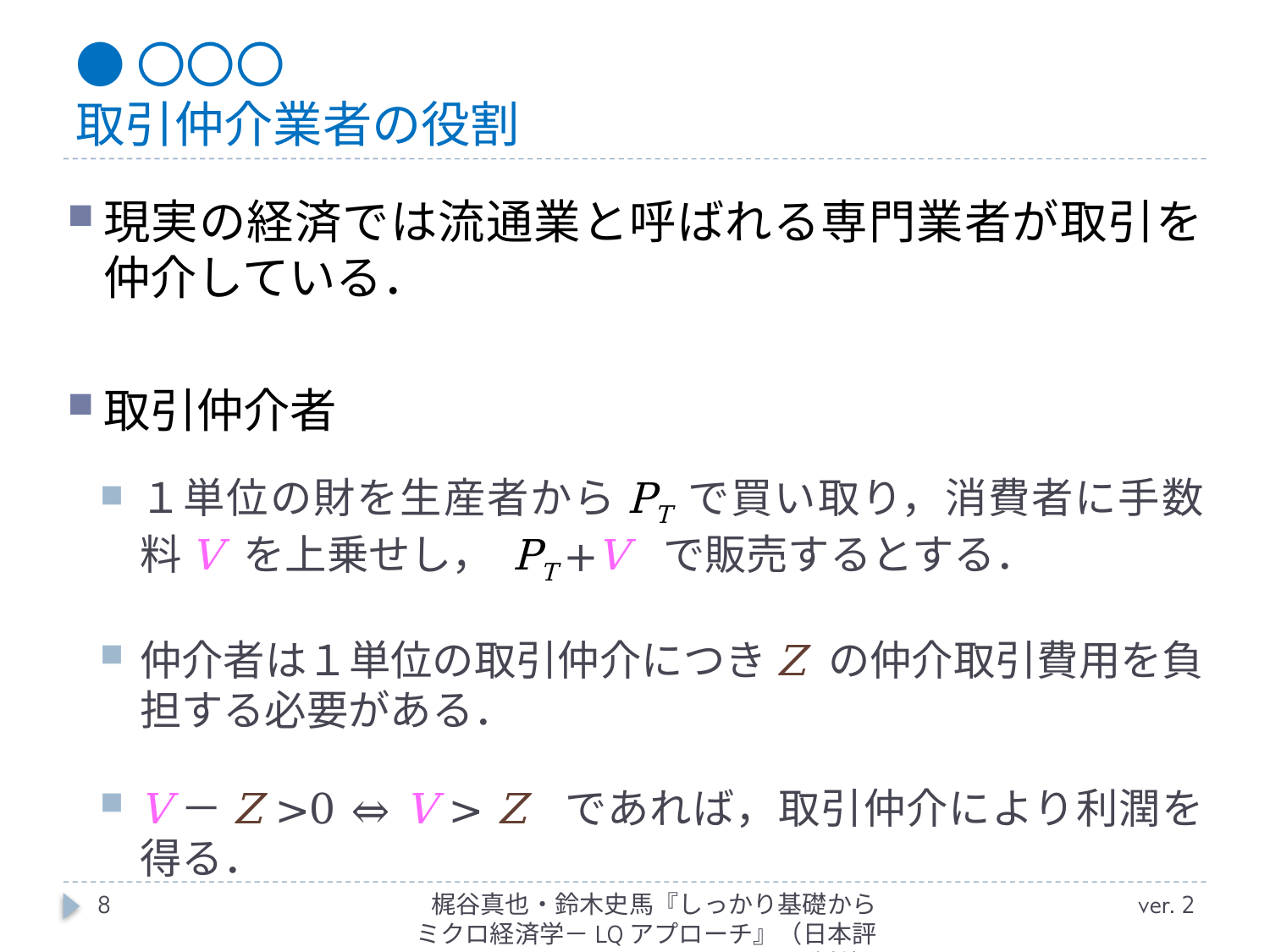

# ●〇〇〇 取引仲介業者の役割
現実の経済では流通業と呼ばれる専門業者が取引を仲介している．

取引仲介者

１単位の財を生産者からPT で買い取り，消費者に手数料V を上乗せし， PT +V  で販売するとする．

仲介者は１単位の取引仲介につきZ の仲介取引費用を負担する必要がある．

V－Z >0 ⇔ V > Z  であれば，取引仲介により利潤を得る．

8
梶谷真也・鈴木史馬『しっかり基礎からミクロ経済学－LQアプローチ』（日本評論社）
ver. 2